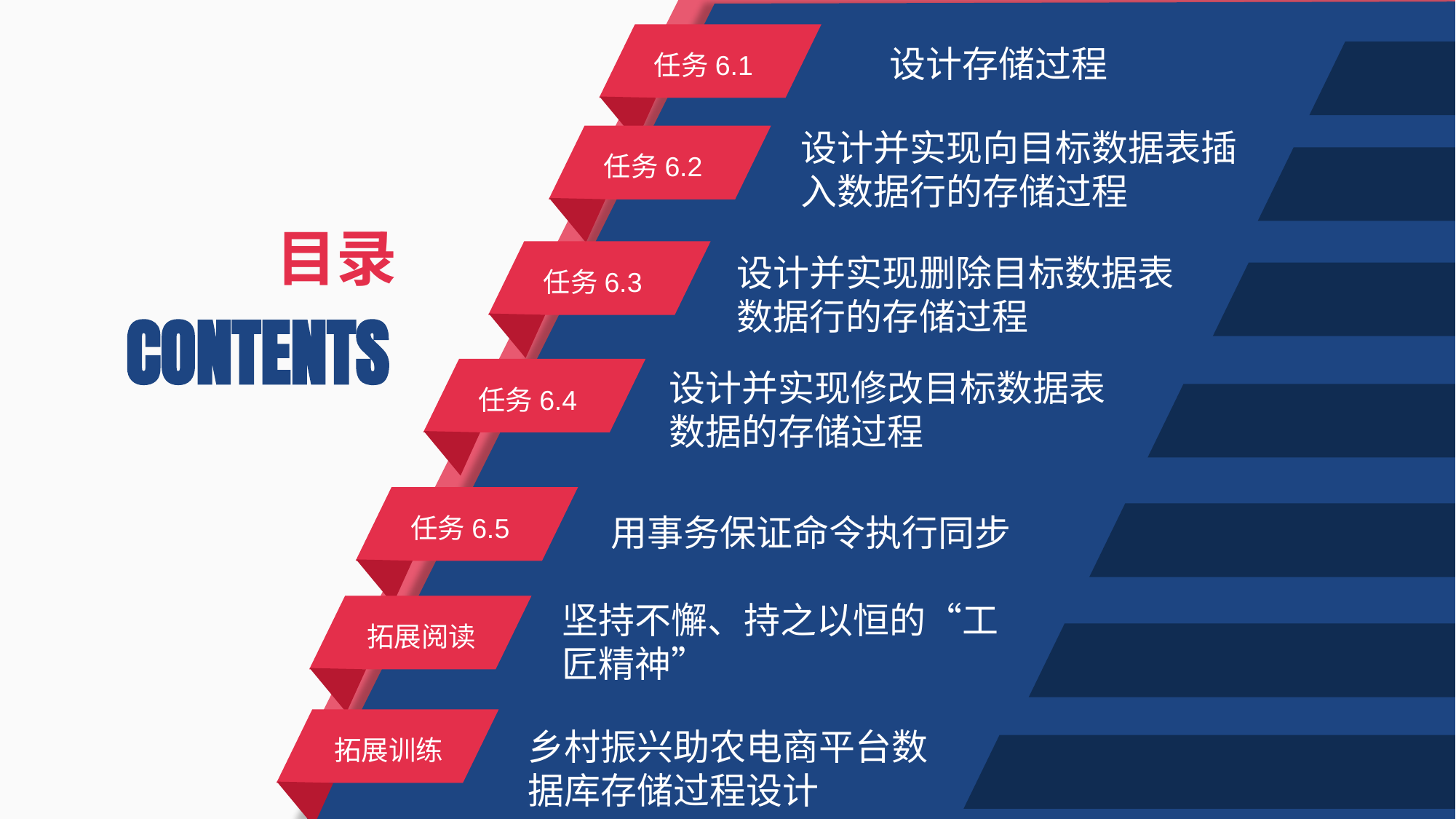

任务6.1
设计存储过程

设计并实现向目标数据表插入数据行的存储过程

任务6.2

目录

任务6.3
设计并实现删除目标数据表数据行的存储过程

CONTENTS

任务6.4
设计并实现修改目标数据表数据的存储过程

任务6.5

用事务保证命令执行同步
坚持不懈、持之以恒的“工匠精神”

拓展阅读

拓展训练
乡村振兴助农电商平台数据库存储过程设计